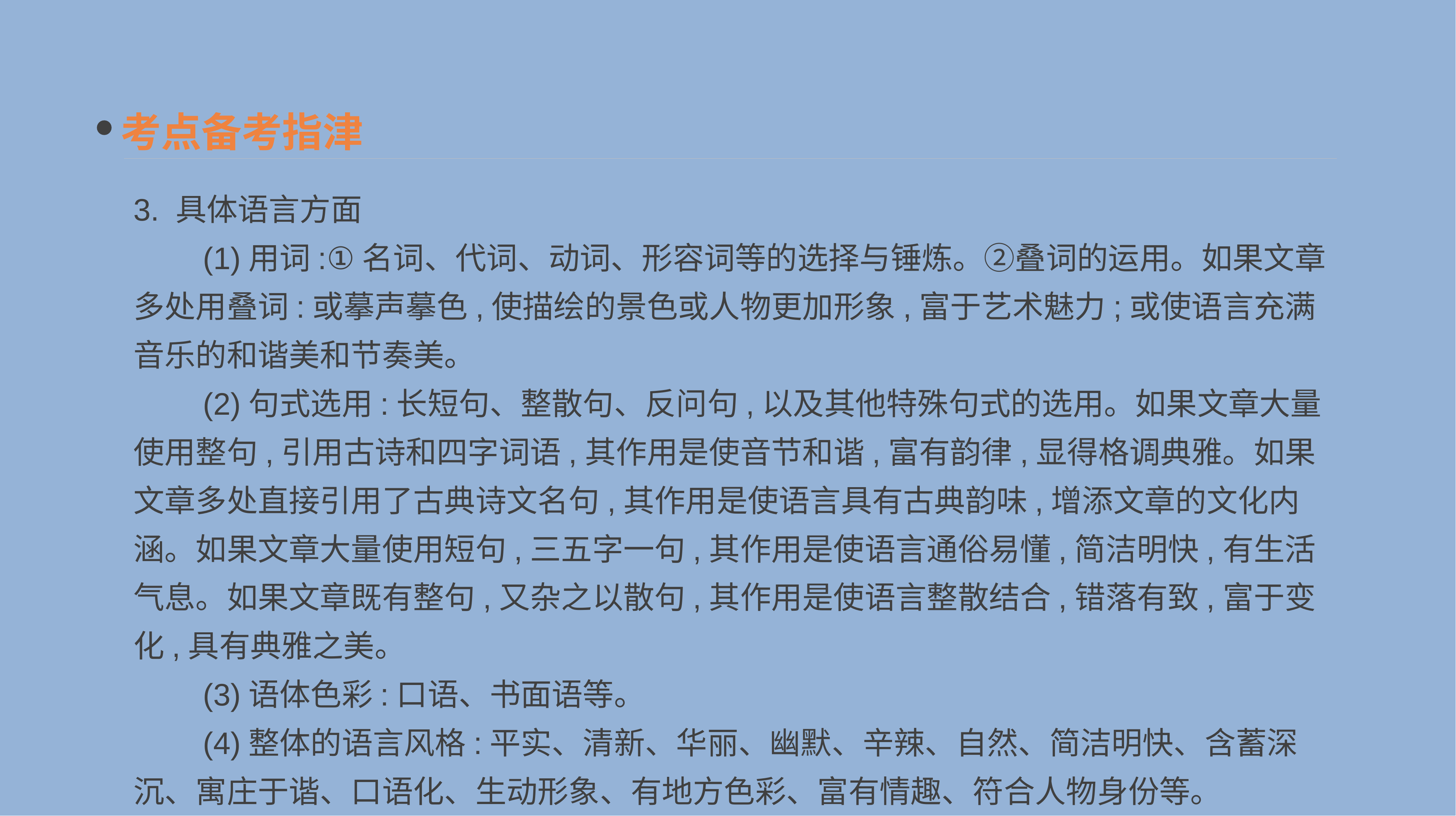

考点备考指津

3. 具体语言方面
　　(1)用词:①名词、代词、动词、形容词等的选择与锤炼。②叠词的运用。如果文章多处用叠词:或摹声摹色,使描绘的景色或人物更加形象,富于艺术魅力;或使语言充满音乐的和谐美和节奏美。
　　(2)句式选用:长短句、整散句、反问句,以及其他特殊句式的选用。如果文章大量使用整句,引用古诗和四字词语,其作用是使音节和谐,富有韵律,显得格调典雅。如果文章多处直接引用了古典诗文名句,其作用是使语言具有古典韵味,增添文章的文化内涵。如果文章大量使用短句,三五字一句,其作用是使语言通俗易懂,简洁明快,有生活气息。如果文章既有整句,又杂之以散句,其作用是使语言整散结合,错落有致,富于变化,具有典雅之美。
　　(3)语体色彩:口语、书面语等。
　　(4)整体的语言风格:平实、清新、华丽、幽默、辛辣、自然、简洁明快、含蓄深沉、寓庄于谐、口语化、生动形象、有地方色彩、富有情趣、符合人物身份等。